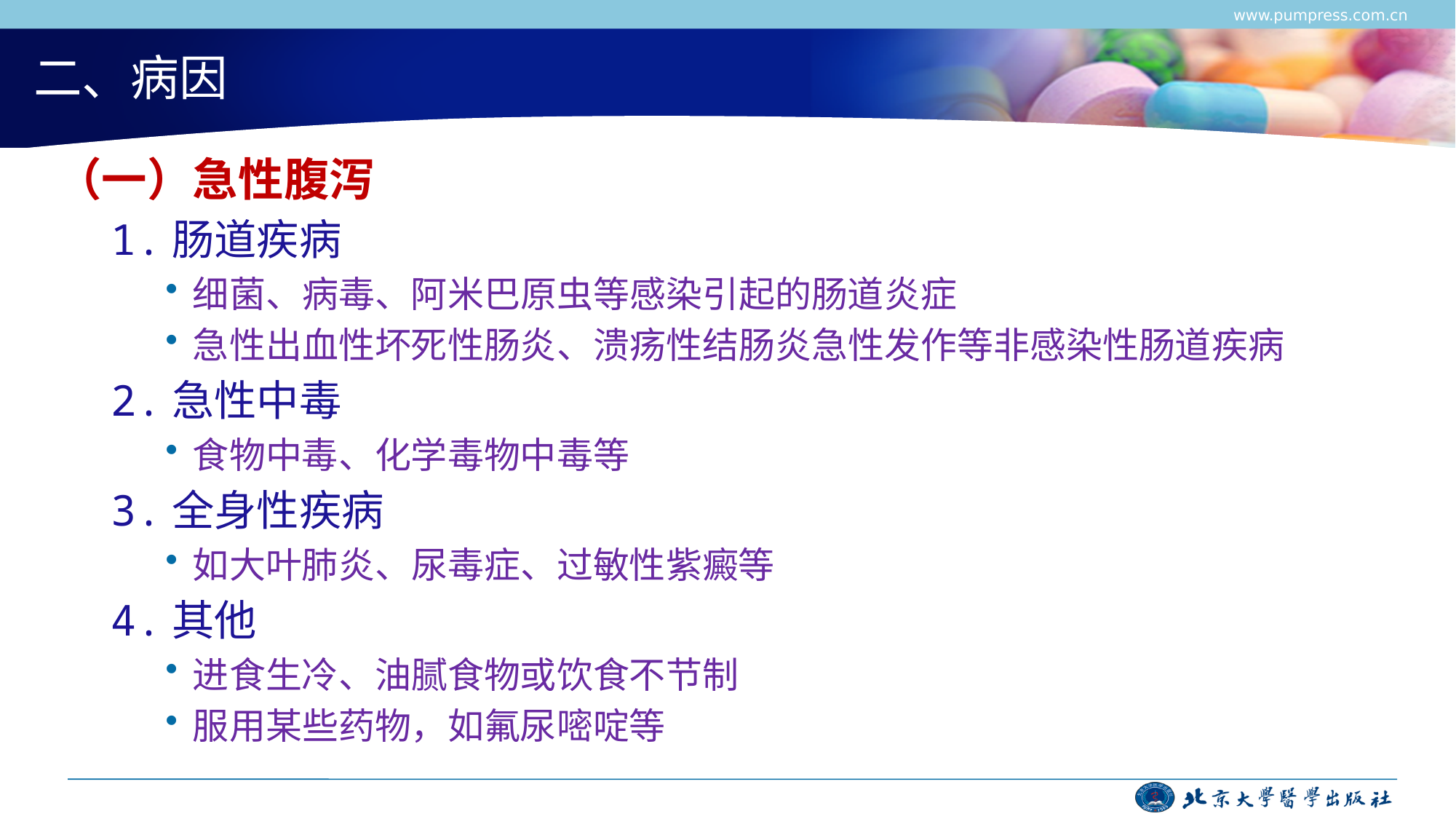

www.pumpress.com.cn
# 二、病因
（一）急性腹泻
1.肠道疾病
细菌、病毒、阿米巴原虫等感染引起的肠道炎症
急性出血性坏死性肠炎、溃疡性结肠炎急性发作等非感染性肠道疾病
2.急性中毒
食物中毒、化学毒物中毒等
3.全身性疾病
如大叶肺炎、尿毒症、过敏性紫癜等
4.其他
进食生冷、油腻食物或饮食不节制
服用某些药物，如氟尿嘧啶等